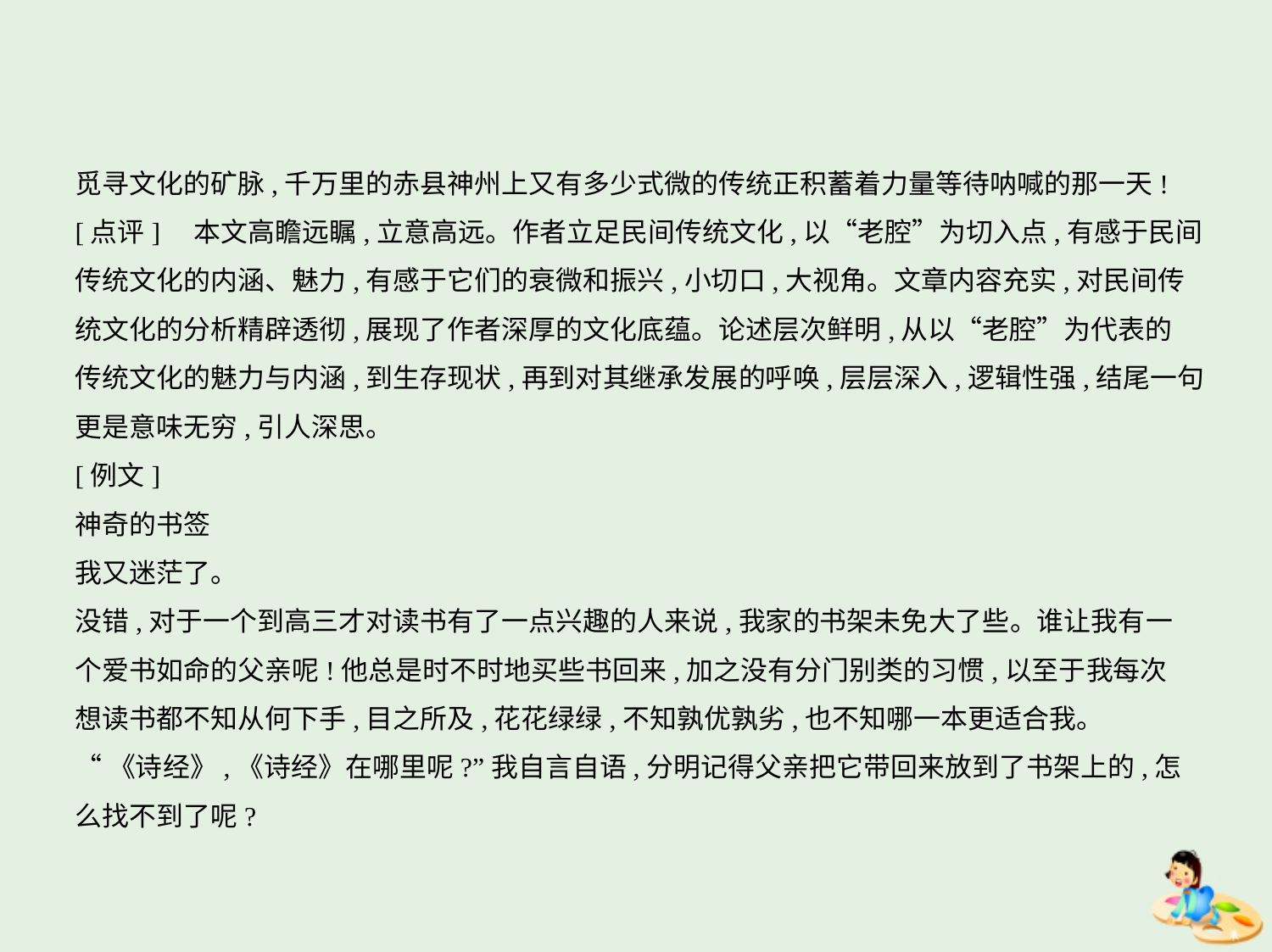

觅寻文化的矿脉,千万里的赤县神州上又有多少式微的传统正积蓄着力量等待呐喊的那一天!
[点评]　本文高瞻远瞩,立意高远。作者立足民间传统文化,以“老腔”为切入点,有感于民间
传统文化的内涵、魅力,有感于它们的衰微和振兴,小切口,大视角。文章内容充实,对民间传
统文化的分析精辟透彻,展现了作者深厚的文化底蕴。论述层次鲜明,从以“老腔”为代表的
传统文化的魅力与内涵,到生存现状,再到对其继承发展的呼唤,层层深入,逻辑性强,结尾一句
更是意味无穷,引人深思。
[例文]
神奇的书签
我又迷茫了。
没错,对于一个到高三才对读书有了一点兴趣的人来说,我家的书架未免大了些。谁让我有一
个爱书如命的父亲呢!他总是时不时地买些书回来,加之没有分门别类的习惯,以至于我每次
想读书都不知从何下手,目之所及,花花绿绿,不知孰优孰劣,也不知哪一本更适合我。
“《诗经》,《诗经》在哪里呢?”我自言自语,分明记得父亲把它带回来放到了书架上的,怎
么找不到了呢?